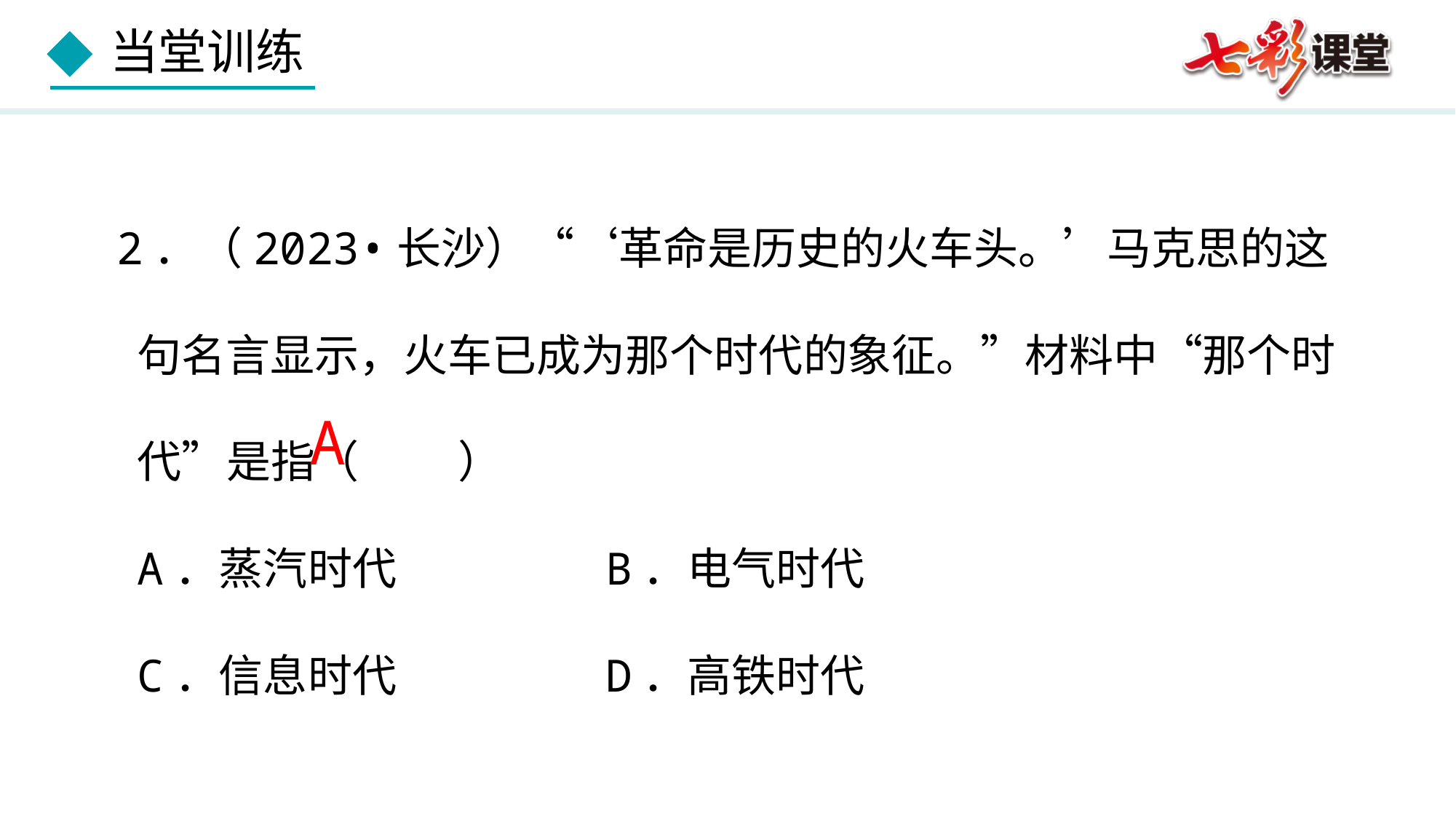

2．（2023•长沙）“‘革命是历史的火车头。’马克思的这句名言显示，火车已成为那个时代的象征。”材料中“那个时代”是指（　 　）
A．蒸汽时代	             B．电气时代
C．信息时代	             D．高铁时代
A